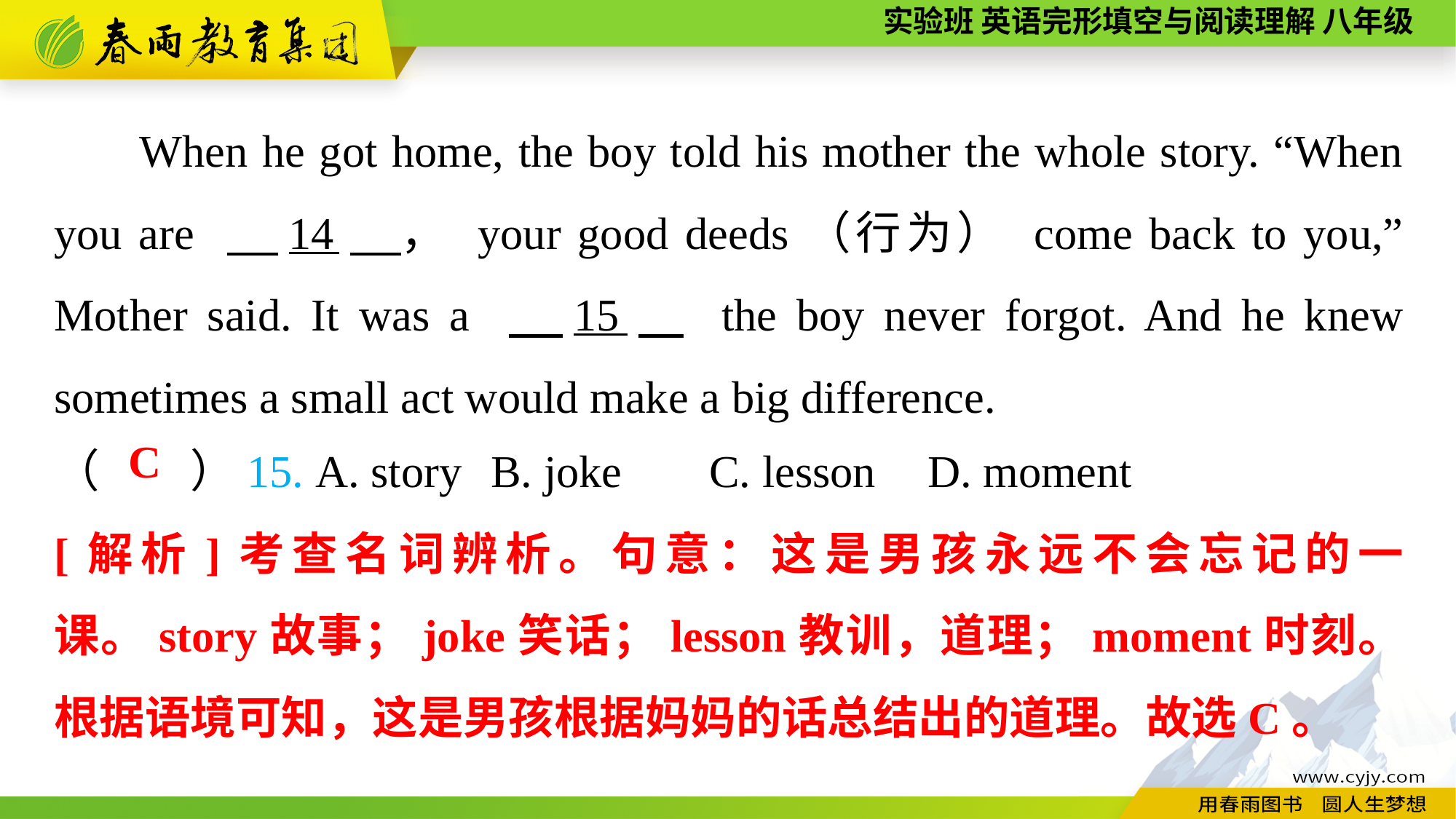

When he got home, the boy told his mother the whole story. “When you are 　14　， your good deeds（行为） come back to you,” Mother said. It was a 　15　 the boy never forgot. And he knew sometimes a small act would make a big difference.
（　　）15. A. story	B. joke	C. lesson	D. moment
C
[解析]考查名词辨析。句意：这是男孩永远不会忘记的一课。story故事；joke笑话；lesson教训，道理；moment时刻。根据语境可知，这是男孩根据妈妈的话总结出的道理。故选C。